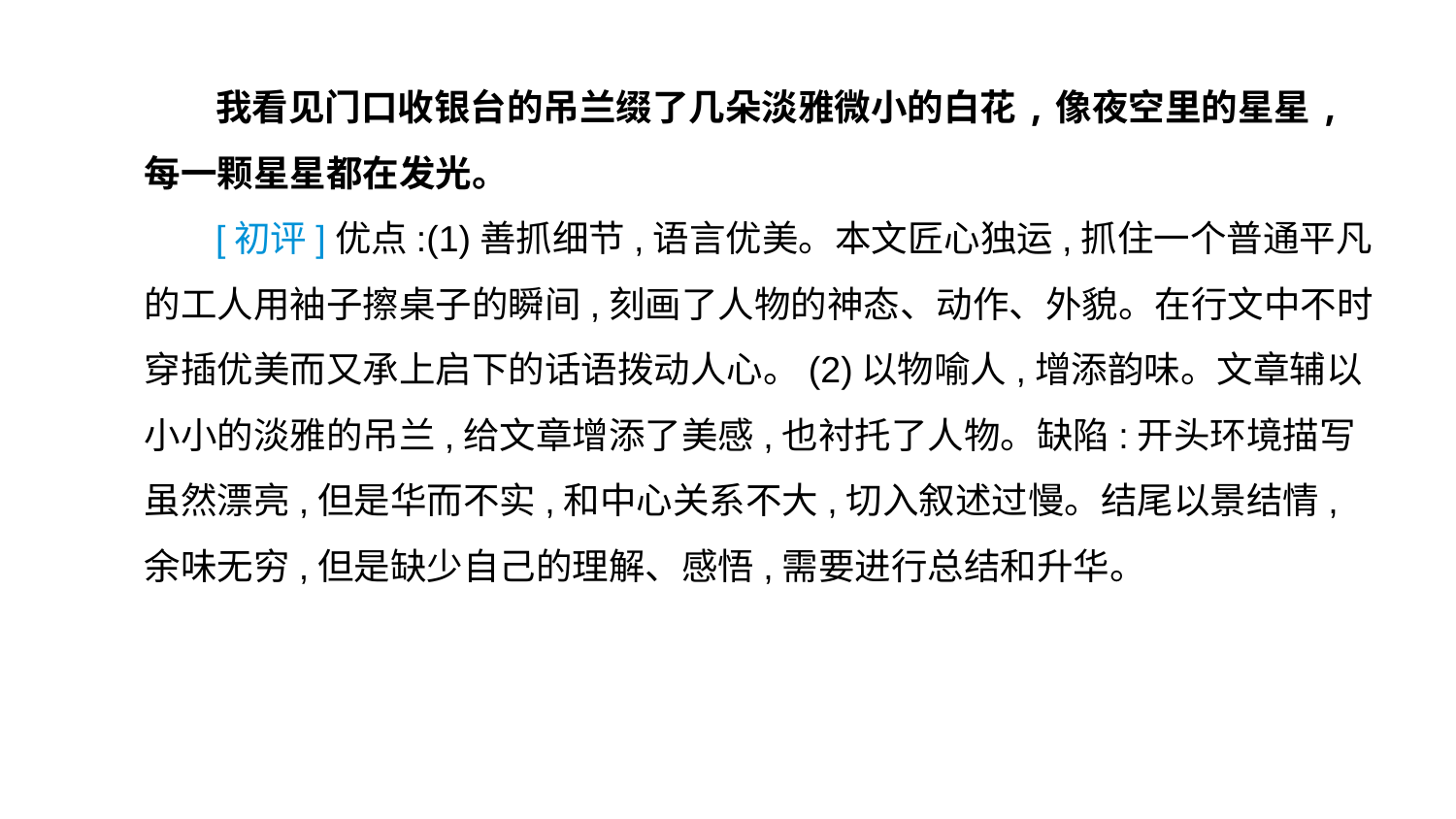

我看见门口收银台的吊兰缀了几朵淡雅微小的白花,像夜空里的星星,每一颗星星都在发光。
[初评]优点:(1)善抓细节,语言优美。本文匠心独运,抓住一个普通平凡的工人用袖子擦桌子的瞬间,刻画了人物的神态、动作、外貌。在行文中不时穿插优美而又承上启下的话语拨动人心。(2)以物喻人,增添韵味。文章辅以小小的淡雅的吊兰,给文章增添了美感,也衬托了人物。缺陷:开头环境描写虽然漂亮,但是华而不实,和中心关系不大,切入叙述过慢。结尾以景结情,余味无穷,但是缺少自己的理解、感悟,需要进行总结和升华。